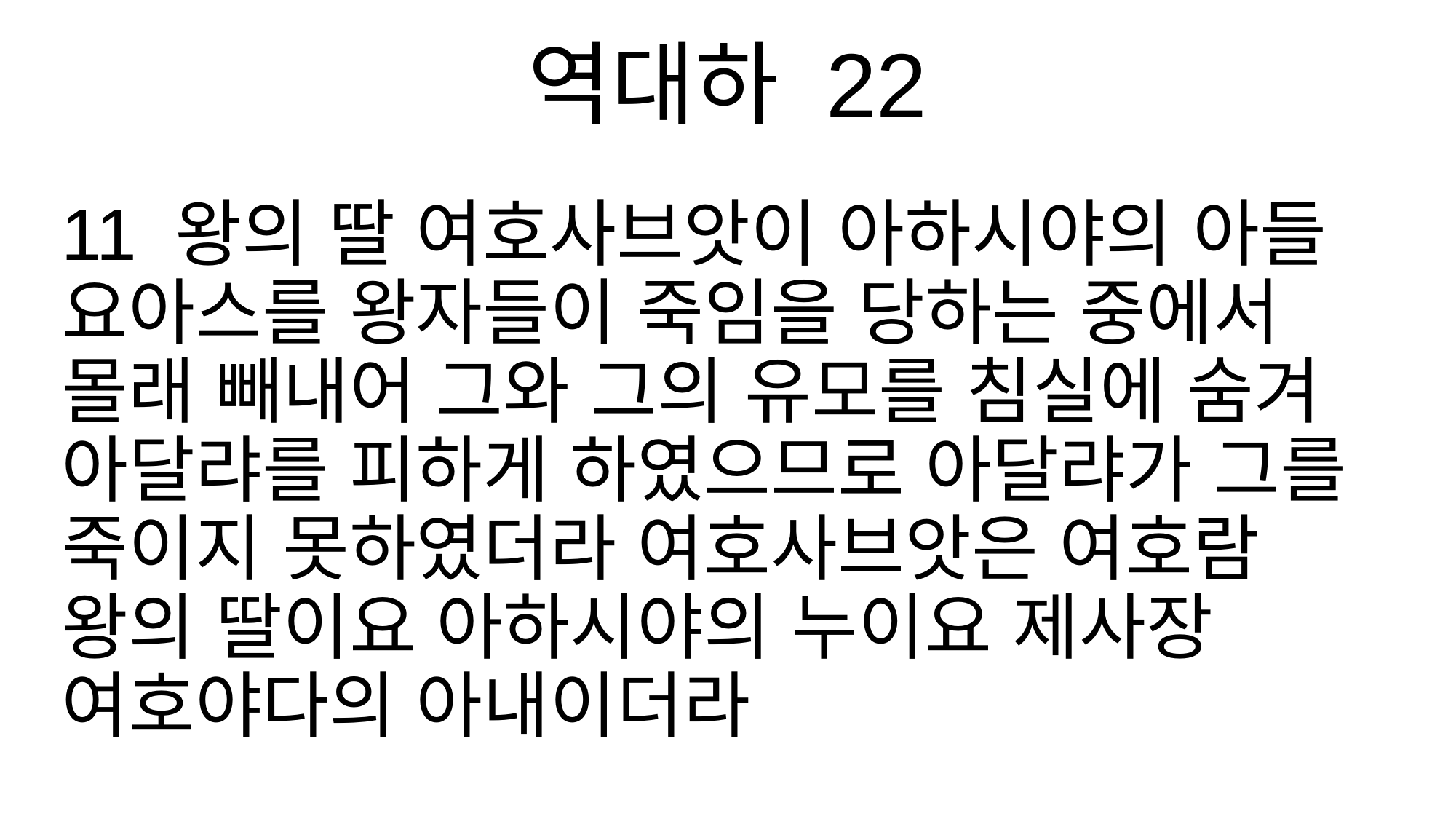

역대하 22
11 왕의 딸 여호사브앗이 아하시야의 아들 요아스를 왕자들이 죽임을 당하는 중에서 몰래 빼내어 그와 그의 유모를 침실에 숨겨 아달랴를 피하게 하였으므로 아달랴가 그를 죽이지 못하였더라 여호사브앗은 여호람 왕의 딸이요 아하시야의 누이요 제사장 여호야다의 아내이더라